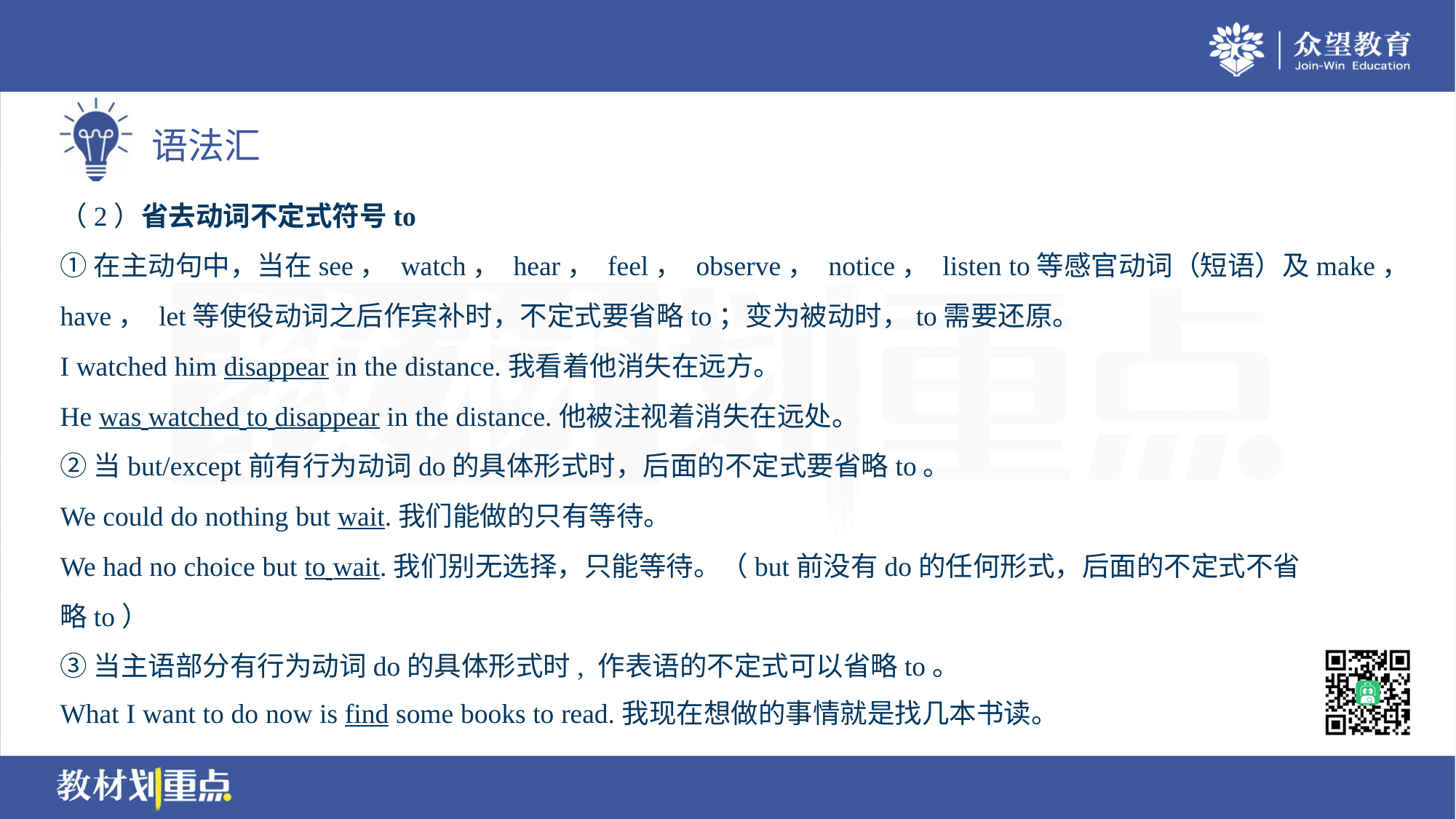

（2）省去动词不定式符号to
①在主动句中，当在see， watch， hear， feel， observe， notice， listen to等感官动词（短语）及make，
have， let等使役动词之后作宾补时，不定式要省略to；变为被动时，to需要还原。
I watched him disappear in the distance.我看着他消失在远方。
He was watched to disappear in the distance.他被注视着消失在远处。
②当but/except前有行为动词do的具体形式时，后面的不定式要省略to。
We could do nothing but wait.我们能做的只有等待。
We had no choice but to wait.我们别无选择，只能等待。（but前没有do的任何形式，后面的不定式不省
略to）
③当主语部分有行为动词do的具体形式时, 作表语的不定式可以省略to。
What I want to do now is find some books to read.我现在想做的事情就是找几本书读。